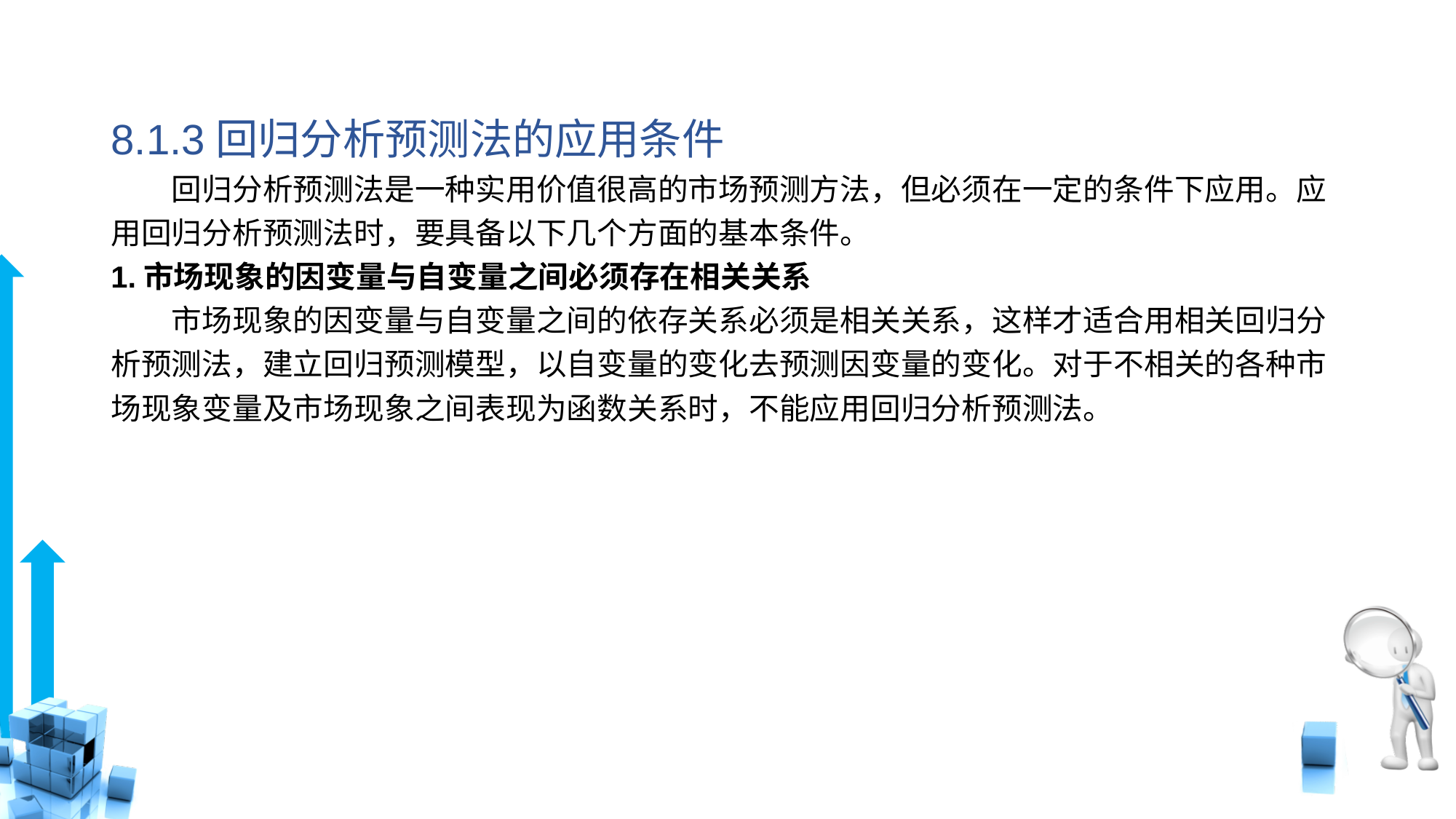

# 8.1.3回归分析预测法的应用条件
　　回归分析预测法是一种实用价值很高的市场预测方法，但必须在一定的条件下应用。应用回归分析预测法时，要具备以下几个方面的基本条件。
1.市场现象的因变量与自变量之间必须存在相关关系
　　市场现象的因变量与自变量之间的依存关系必须是相关关系，这样才适合用相关回归分析预测法，建立回归预测模型，以自变量的变化去预测因变量的变化。对于不相关的各种市场现象变量及市场现象之间表现为函数关系时，不能应用回归分析预测法。